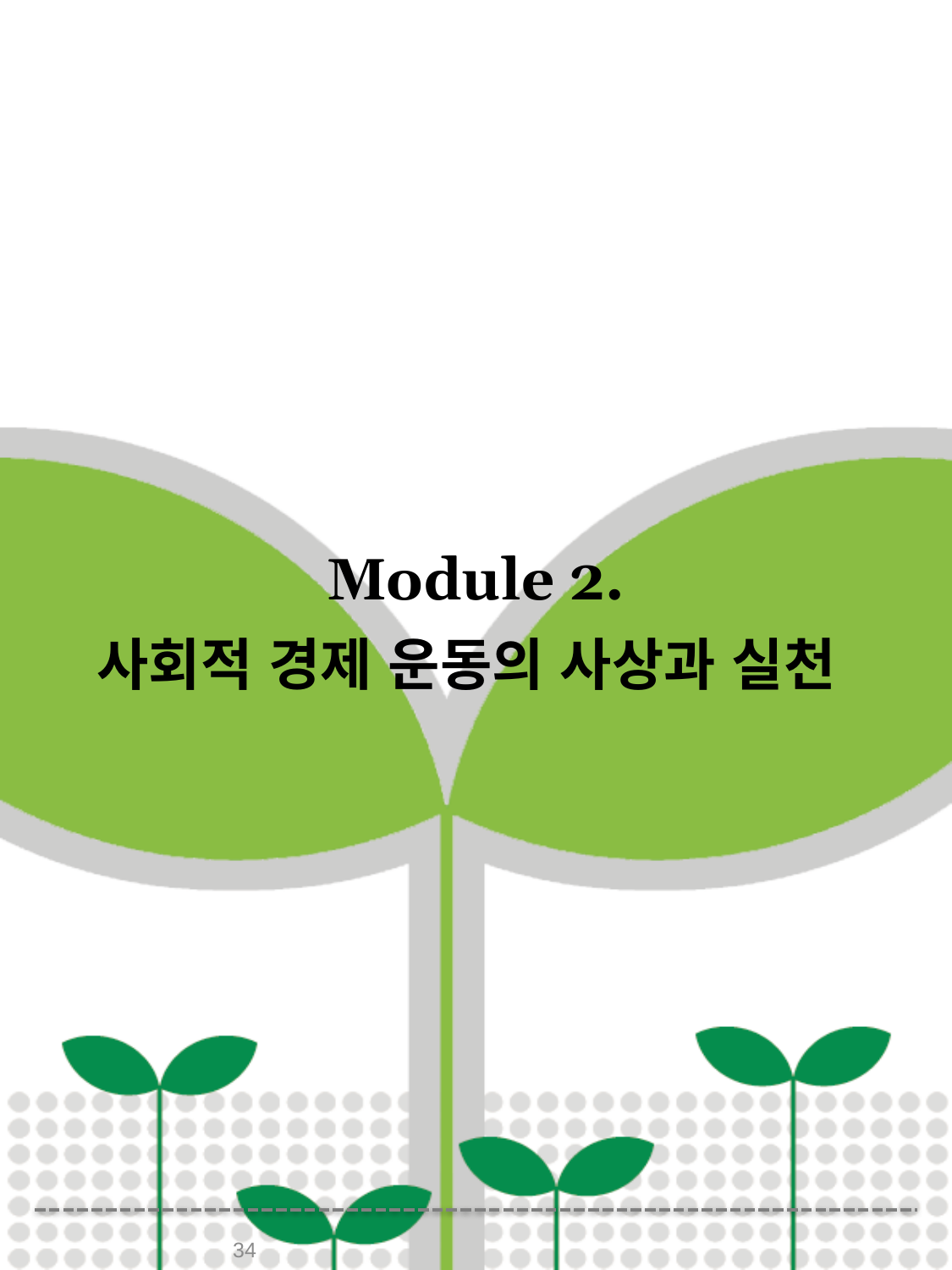

# Module 2.
사회적 경제 운동의 사상과 실천
34